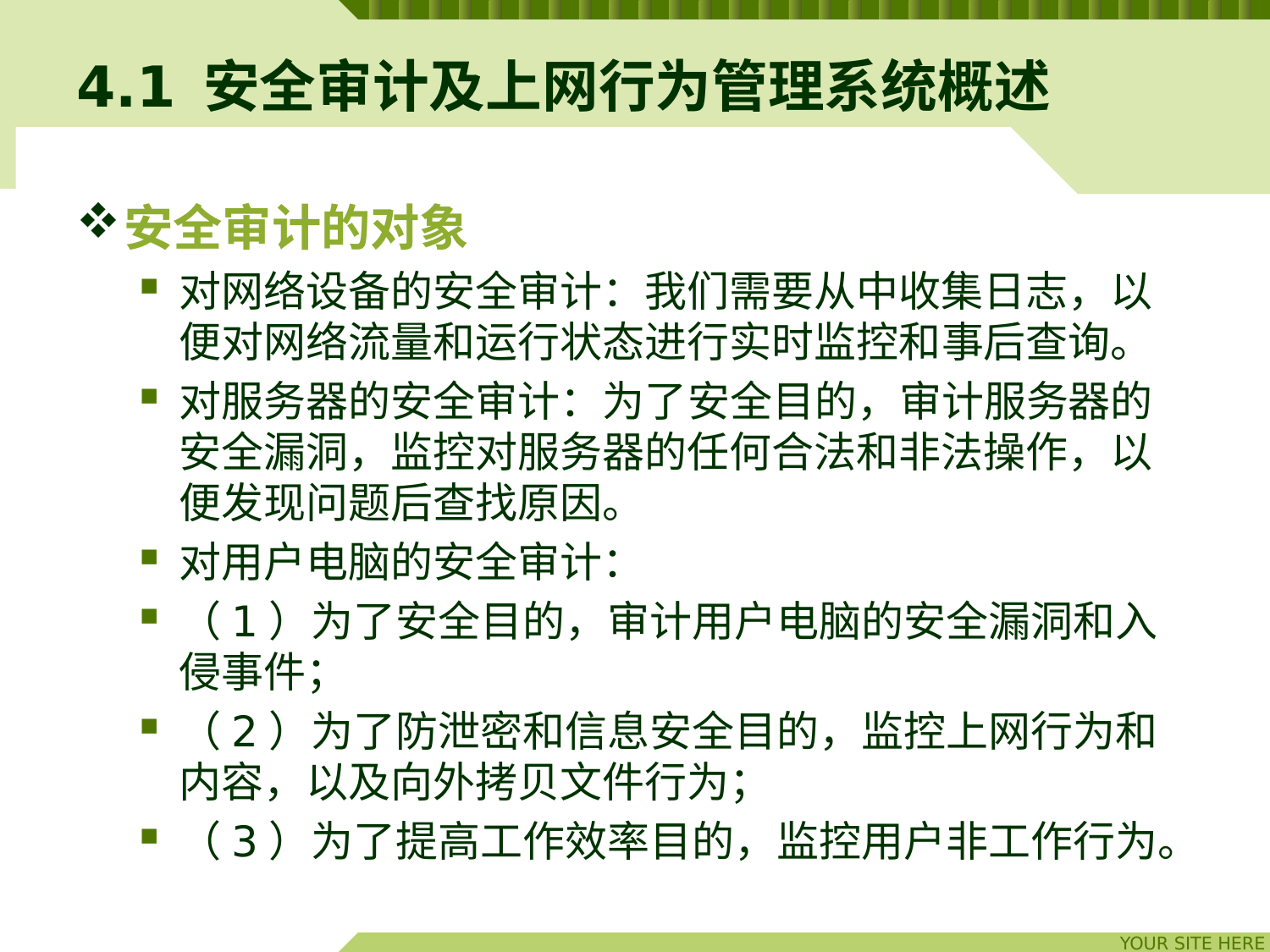

# 4.1	安全审计及上网行为管理系统概述
安全审计的对象
对网络设备的安全审计：我们需要从中收集日志，以便对网络流量和运行状态进行实时监控和事后查询。
对服务器的安全审计：为了安全目的，审计服务器的安全漏洞，监控对服务器的任何合法和非法操作，以便发现问题后查找原因。
对用户电脑的安全审计：
（1）为了安全目的，审计用户电脑的安全漏洞和入侵事件；
（2）为了防泄密和信息安全目的，监控上网行为和内容，以及向外拷贝文件行为；
（3）为了提高工作效率目的，监控用户非工作行为。